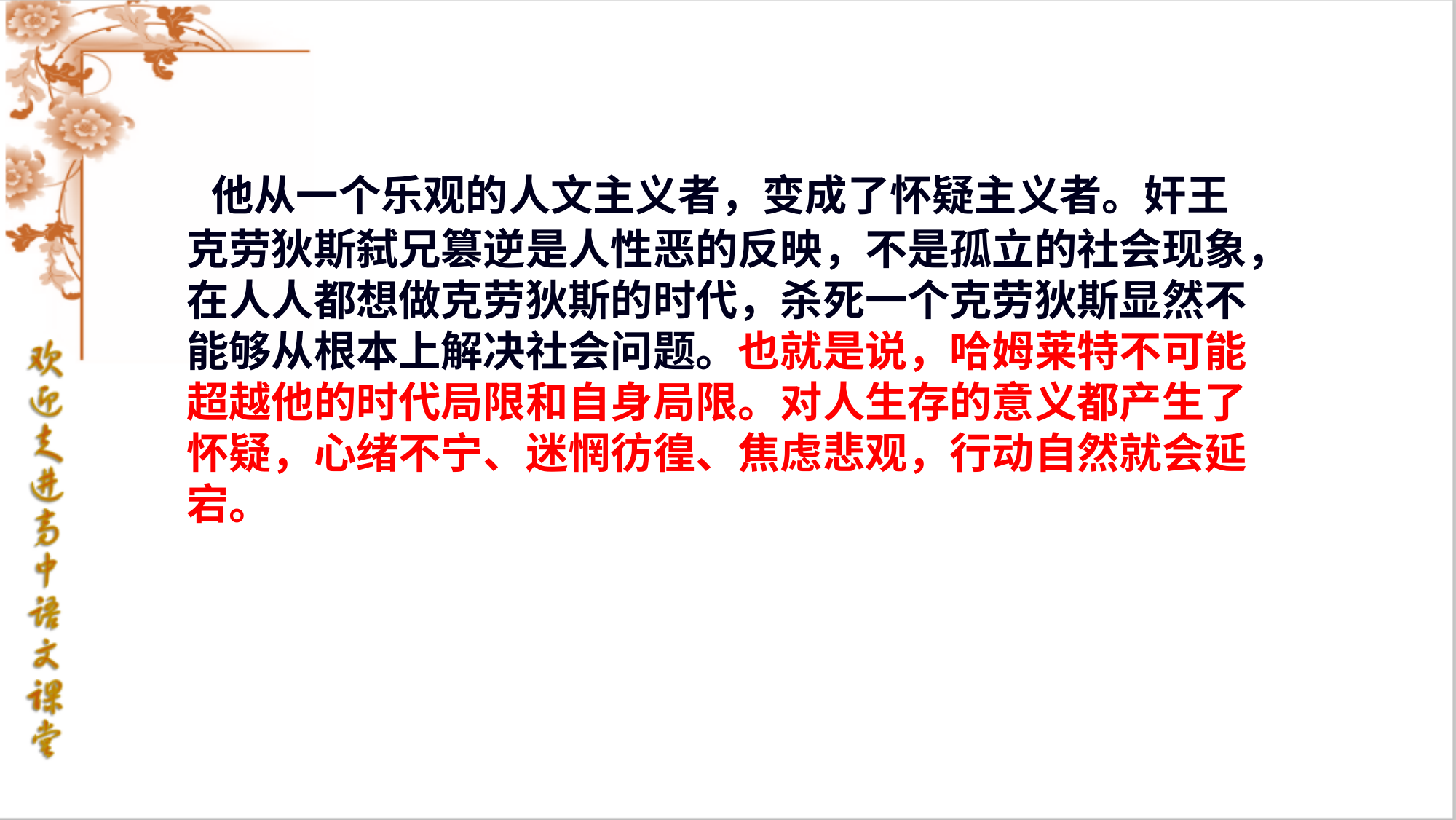

他从一个乐观的人文主义者，变成了怀疑主义者。奸王克劳狄斯弑兄篡逆是人性恶的反映，不是孤立的社会现象，在人人都想做克劳狄斯的时代，杀死一个克劳狄斯显然不能够从根本上解决社会问题。也就是说，哈姆莱特不可能超越他的时代局限和自身局限。对人生存的意义都产生了怀疑，心绪不宁、迷惘彷徨、焦虑悲观，行动自然就会延宕。